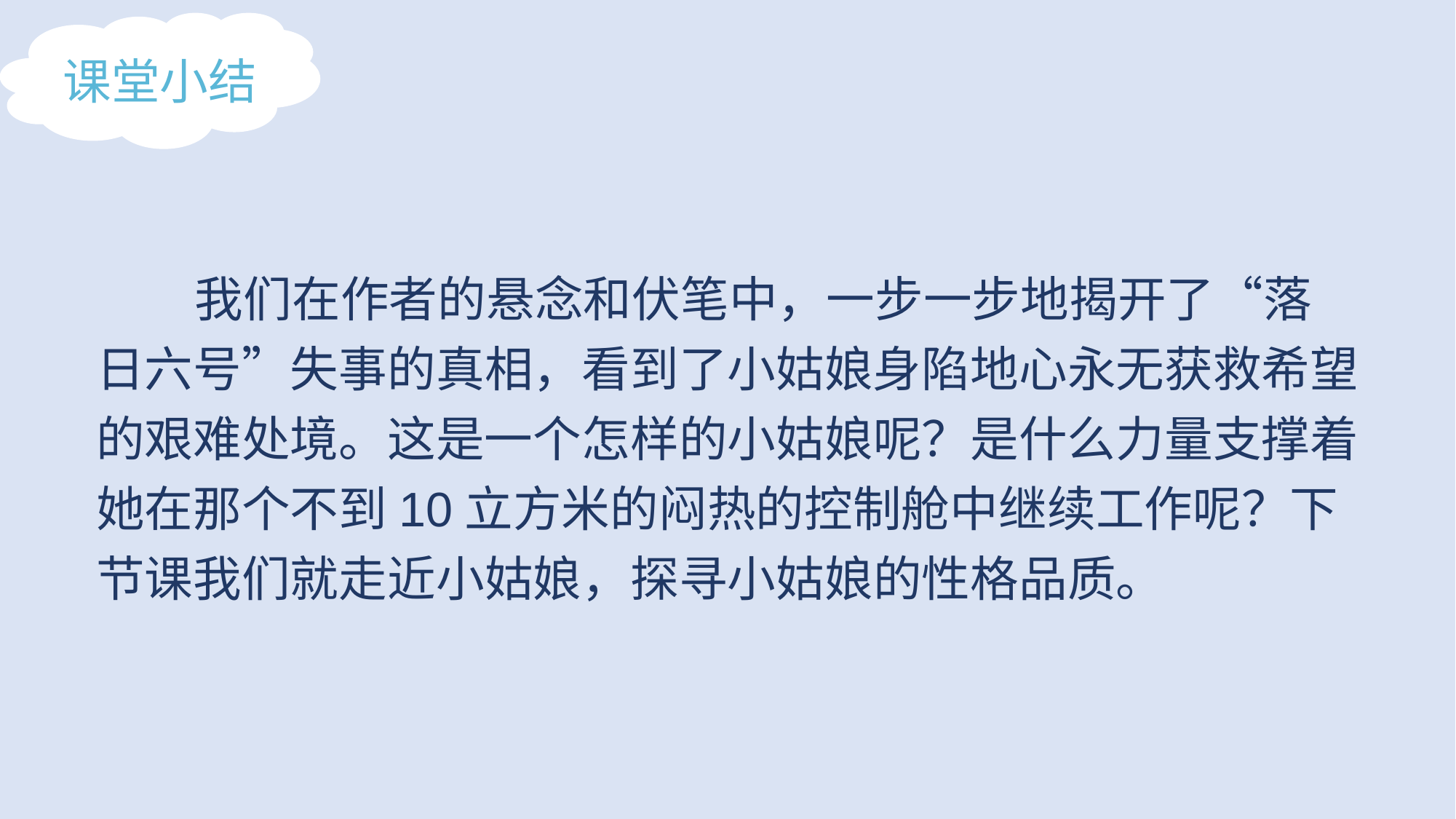

课堂小结
        我们在作者的悬念和伏笔中，一步一步地揭开了“落日六号”失事的真相，看到了小姑娘身陷地心永无获救希望的艰难处境。这是一个怎样的小姑娘呢？是什么力量支撑着她在那个不到10立方米的闷热的控制舱中继续工作呢？下节课我们就走近小姑娘，探寻小姑娘的性格品质。